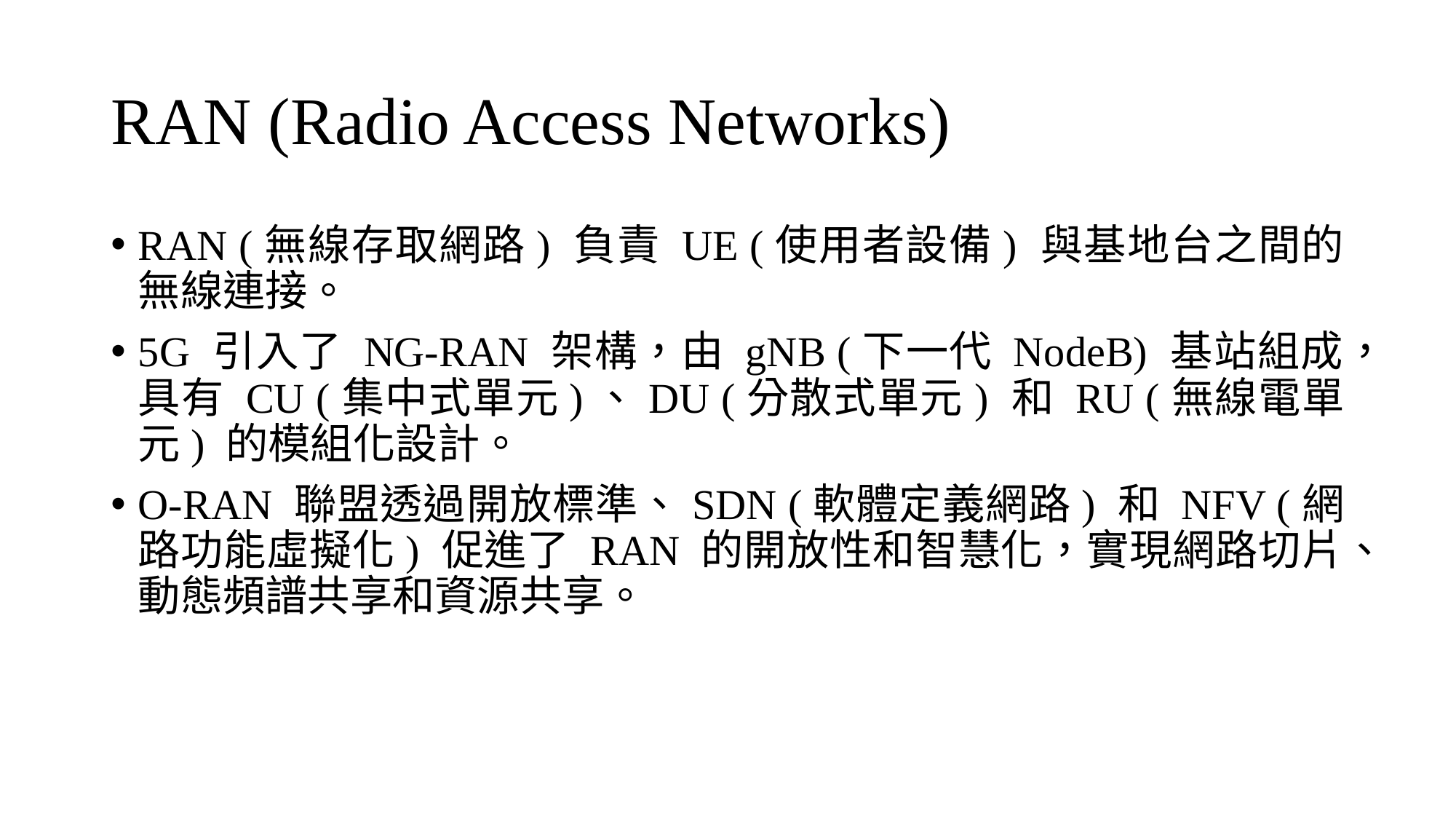

# RAN (Radio Access Networks)
RAN (無線存取網路) 負責 UE (使用者設備) 與基地台之間的無線連接。
5G 引入了 NG-RAN 架構，由 gNB (下一代 NodeB) 基站組成，具有 CU (集中式單元)、DU (分散式單元) 和 RU (無線電單元) 的模組化設計。
O-RAN 聯盟透過開放標準、SDN (軟體定義網路) 和 NFV (網路功能虛擬化) 促進了 RAN 的開放性和智慧化，實現網路切片、動態頻譜共享和資源共享。